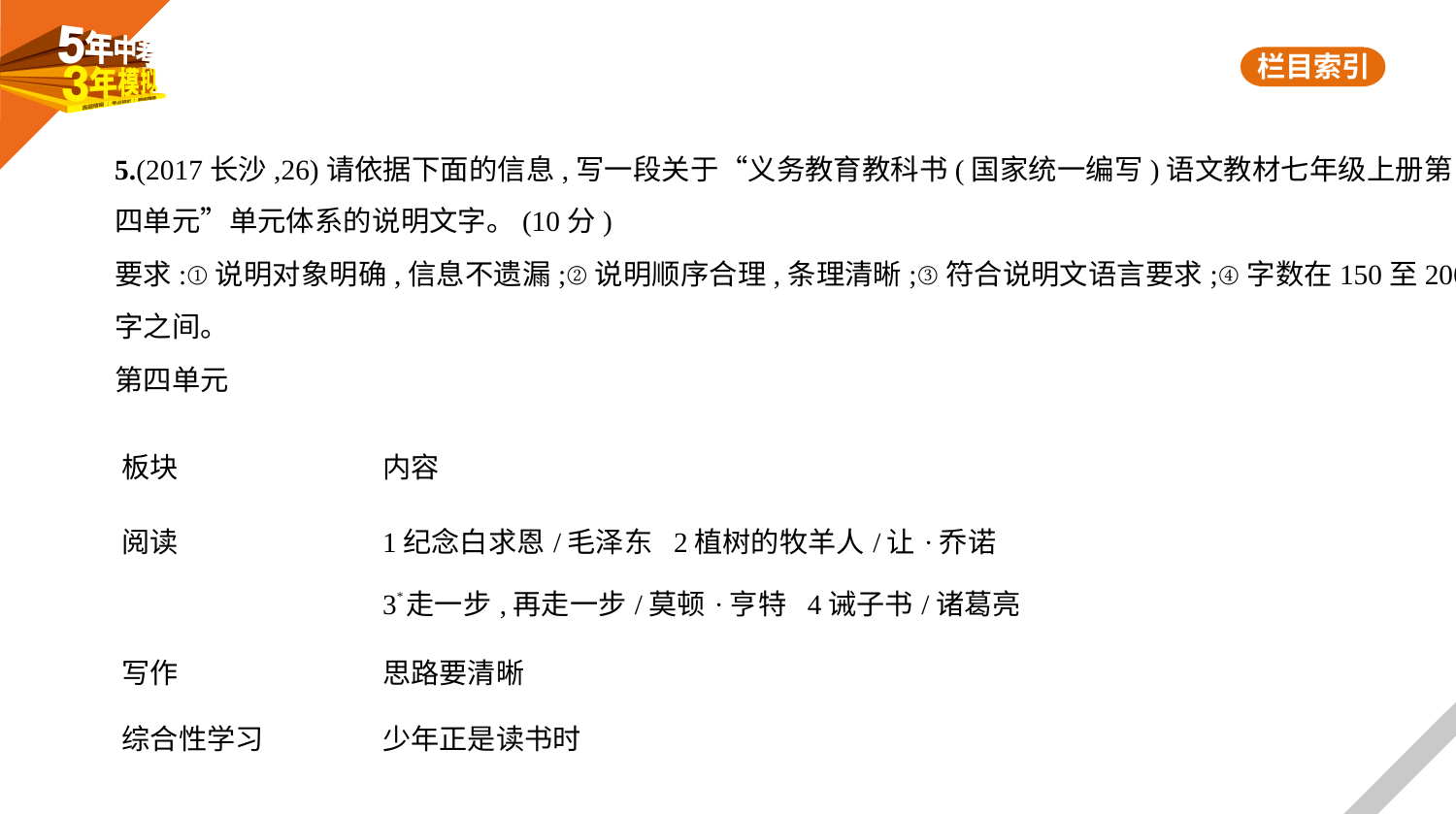

5.(2017长沙,26)请依据下面的信息,写一段关于“义务教育教科书(国家统一编写)语文教材七年级上册第
四单元”单元体系的说明文字。(10分)
要求:①说明对象明确,信息不遗漏;②说明顺序合理,条理清晰;③符合说明文语言要求;④字数在150至200
字之间。
第四单元
| 板块 | 内容 |
| --- | --- |
| 阅读 | 1纪念白求恩/毛泽东 2植树的牧羊人/让·乔诺 3\*走一步,再走一步/莫顿·亨特 4诫子书/诸葛亮 |
| 写作 | 思路要清晰 |
| 综合性学习 | 少年正是读书时 |